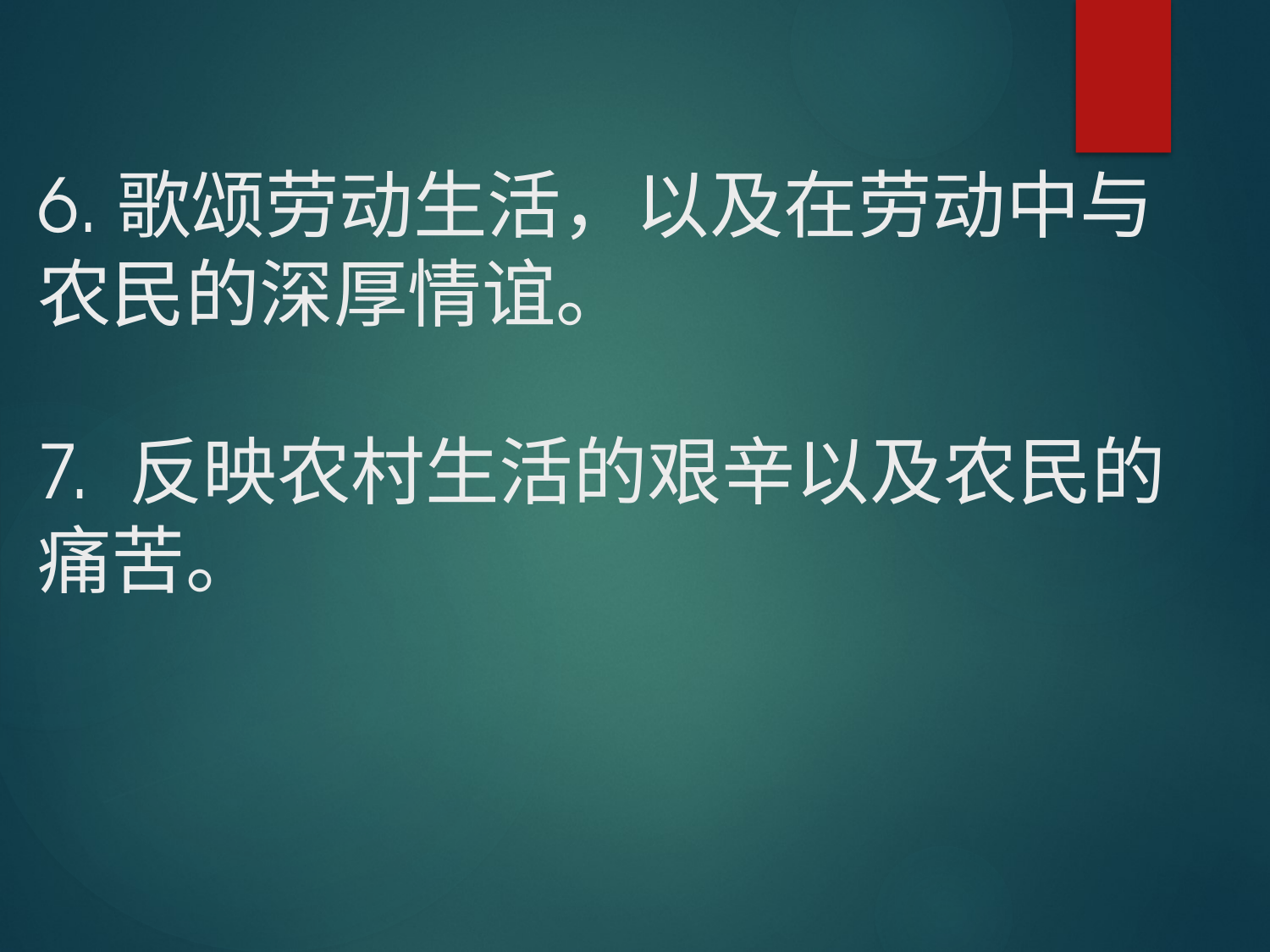

# 6.歌颂劳动生活，以及在劳动中与农民的深厚情谊。 7. 反映农村生活的艰辛以及农民的痛苦。